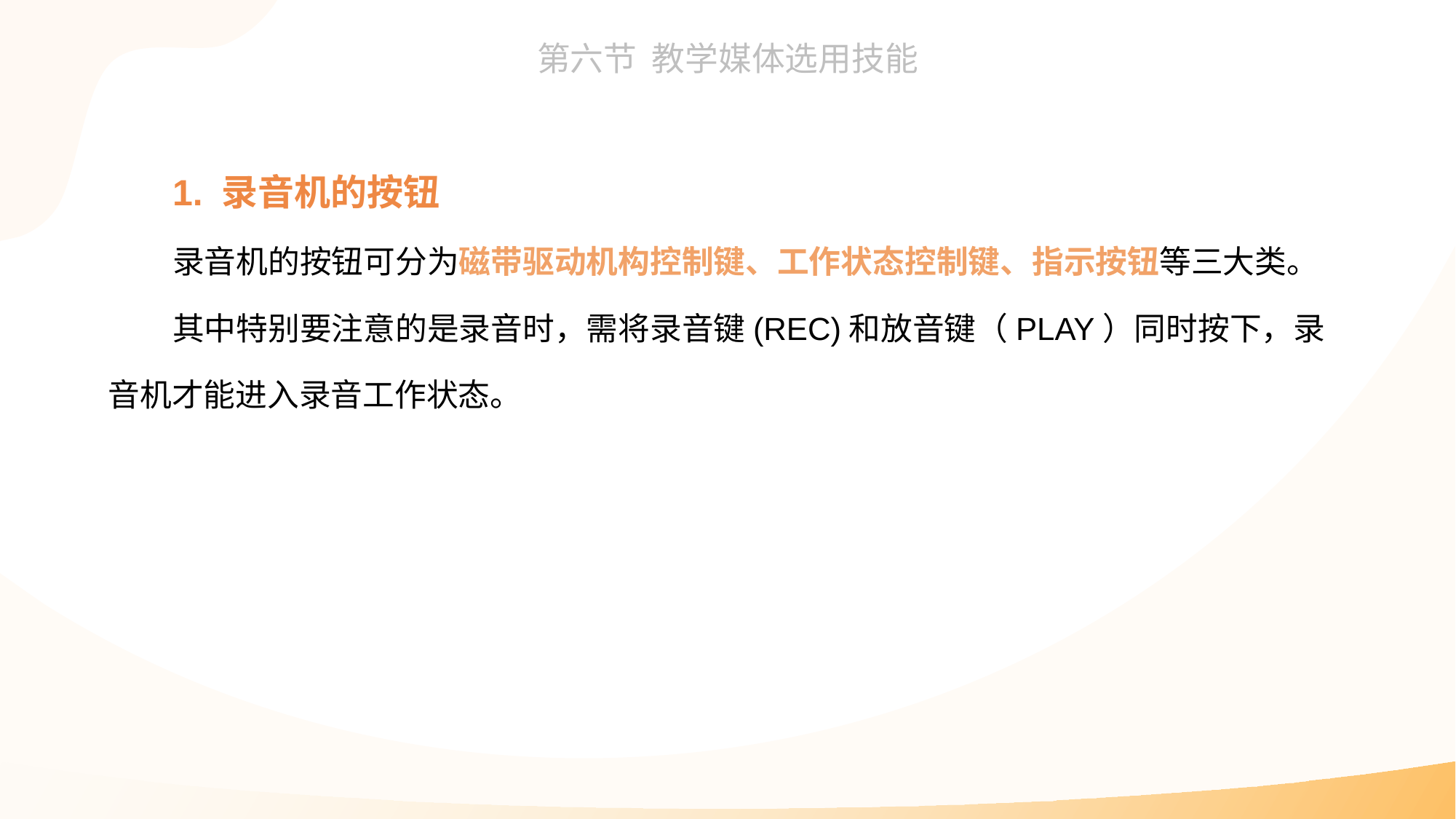

1. 录音机的按钮
录音机的按钮可分为磁带驱动机构控制键、工作状态控制键、指示按钮等三大类。
其中特别要注意的是录音时，需将录音键(REC)和放音键（PLAY）同时按下，录音机才能进入录音工作状态。